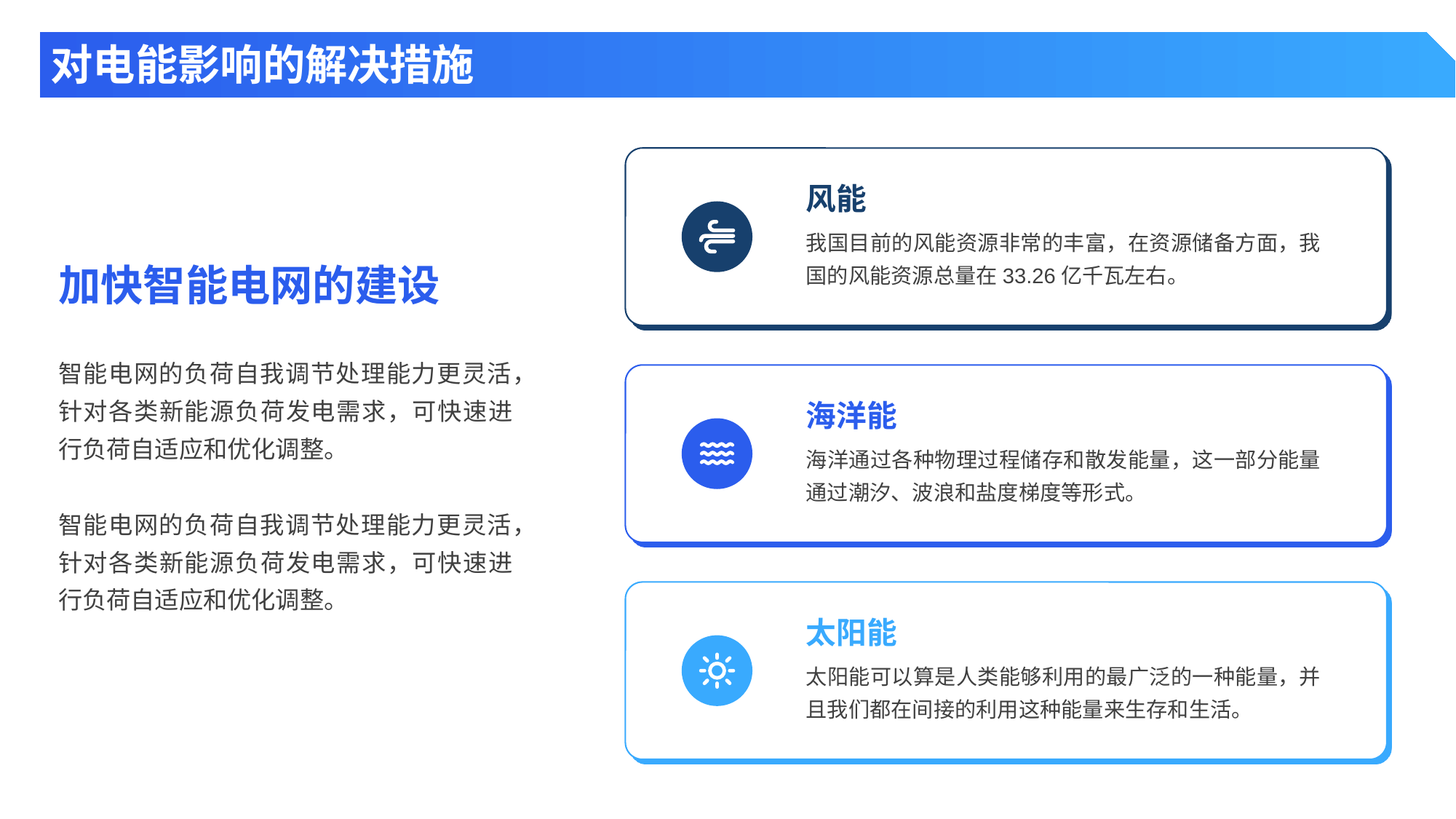

对电能影响的解决措施

风能

我国目前的风能资源非常的丰富，在资源储备方面，我国的风能资源总量在33.26亿千瓦左右。
加快智能电网的建设
智能电网的负荷自我调节处理能力更灵活，针对各类新能源负荷发电需求，可快速进行负荷自适应和优化调整。

智能电网的负荷自我调节处理能力更灵活，针对各类新能源负荷发电需求，可快速进行负荷自适应和优化调整。

海洋能

海洋通过各种物理过程储存和散发能量，这一部分能量通过潮汐、波浪和盐度梯度等形式。

太阳能

太阳能可以算是人类能够利用的最广泛的一种能量，并且我们都在间接的利用这种能量来生存和生活。